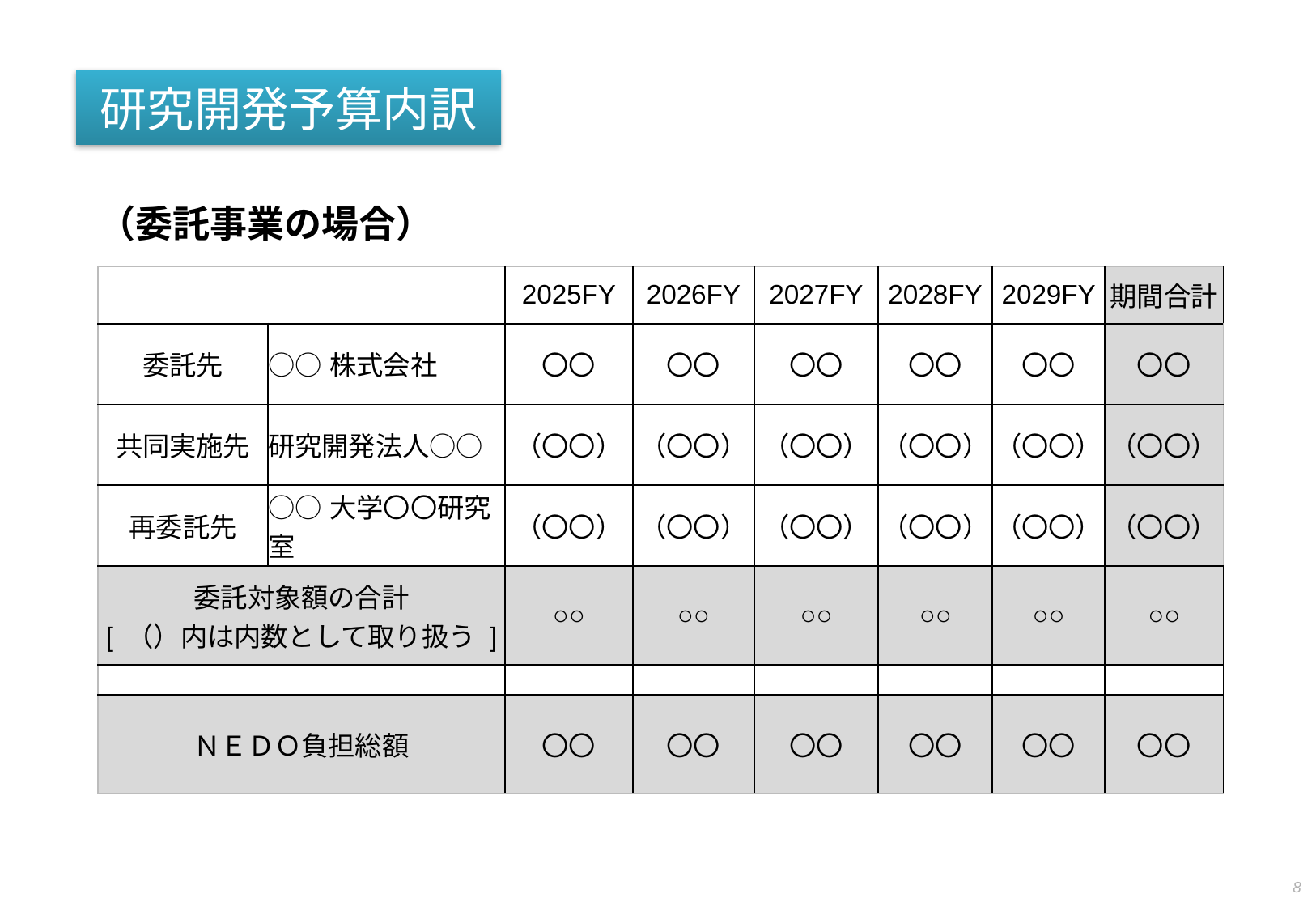

# 研究開発予算内訳
（委託事業の場合）
|  |  | 2025FY | 2026FY | 2027FY | 2028FY | 2029FY | 期間合計 |
| --- | --- | --- | --- | --- | --- | --- | --- |
| 委託先 | ○○株式会社 | 〇〇 | 〇〇 | 〇〇 | 〇〇 | 〇〇 | 〇〇 |
| 共同実施先 | 研究開発法人○○ | （〇〇） | （〇〇） | （〇〇） | （〇〇） | （〇〇） | （〇〇） |
| 再委託先 | ○○大学〇〇研究室 | （〇〇） | （〇〇） | （〇〇） | （〇〇） | （〇〇） | （〇〇） |
| 委託対象額の合計 [ （）内は内数として取り扱う ] |  | ○○ | ○○ | ○○ | ○○ | ○○ | ○○ |
|  |  |  |  |  |  |  |  |
| ＮＥＤＯ負担総額 |  | 〇〇 | 〇〇 | 〇〇 | 〇〇 | 〇〇 | 〇〇 |
8